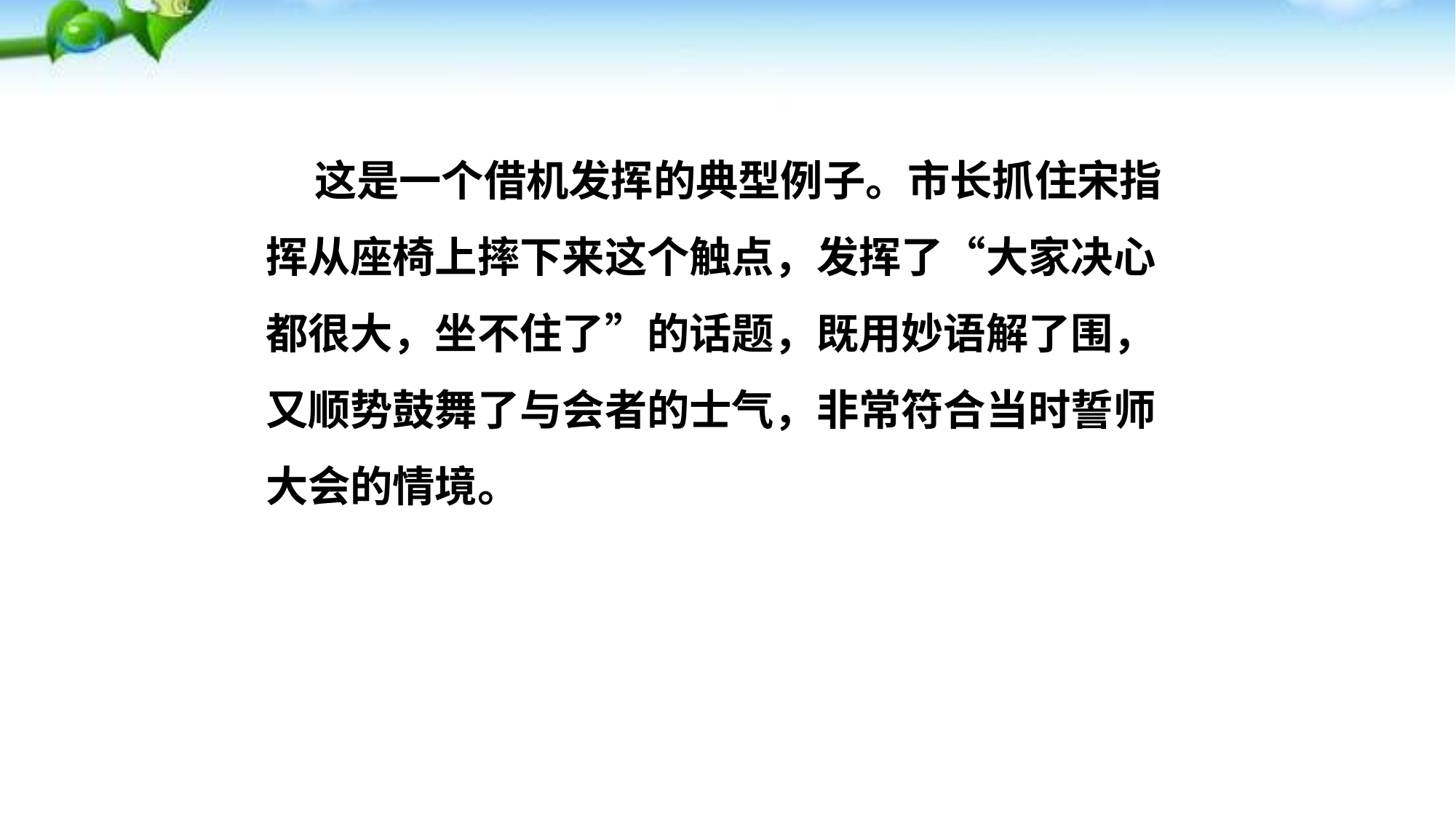

这是一个借机发挥的典型例子。市长抓住宋指挥从座椅上摔下来这个触点，发挥了“大家决心都很大，坐不住了”的话题，既用妙语解了围，又顺势鼓舞了与会者的士气，非常符合当时誓师大会的情境。